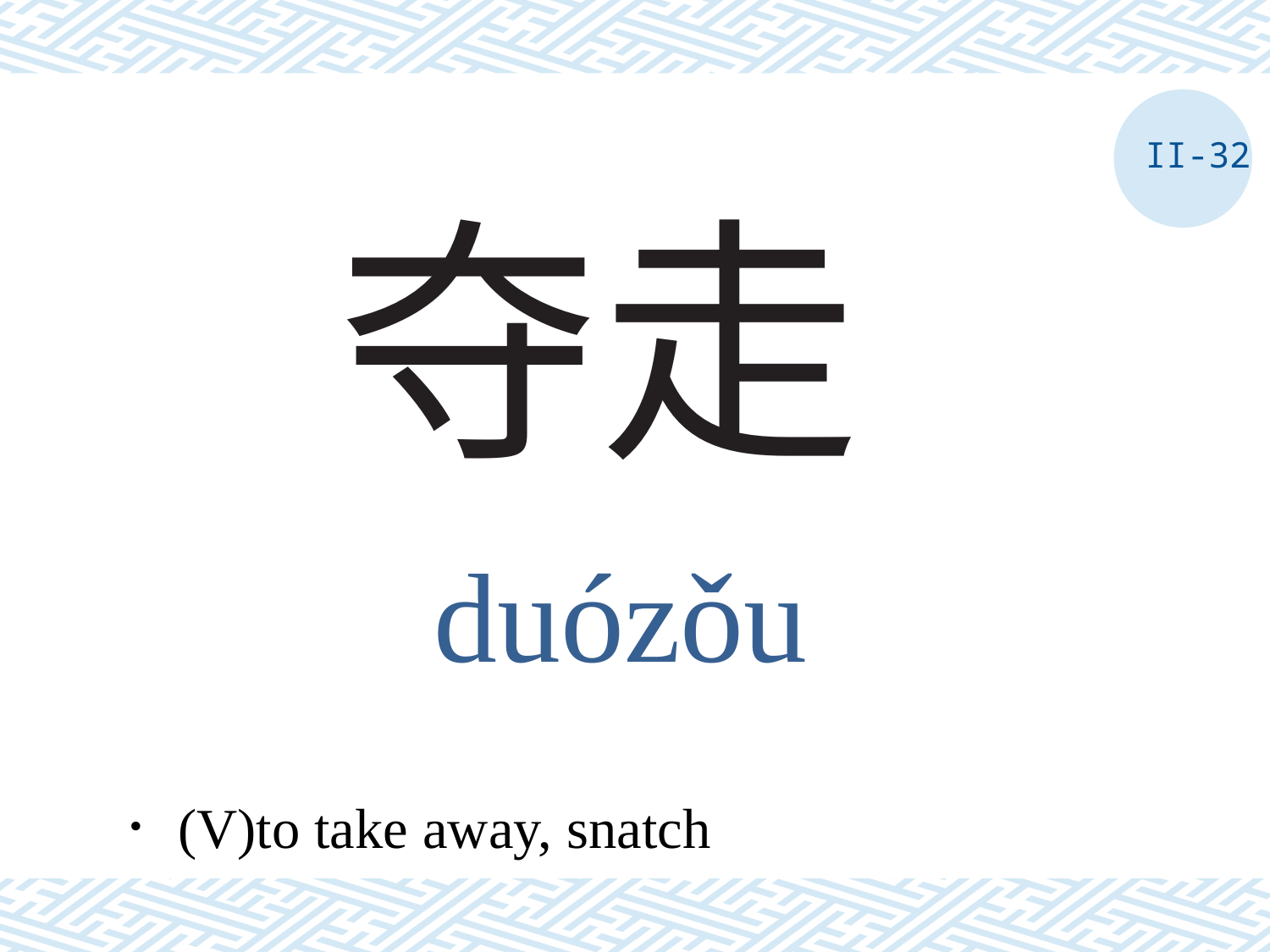

II-32

# 夺走
duózǒu
．(V)to take away, snatch